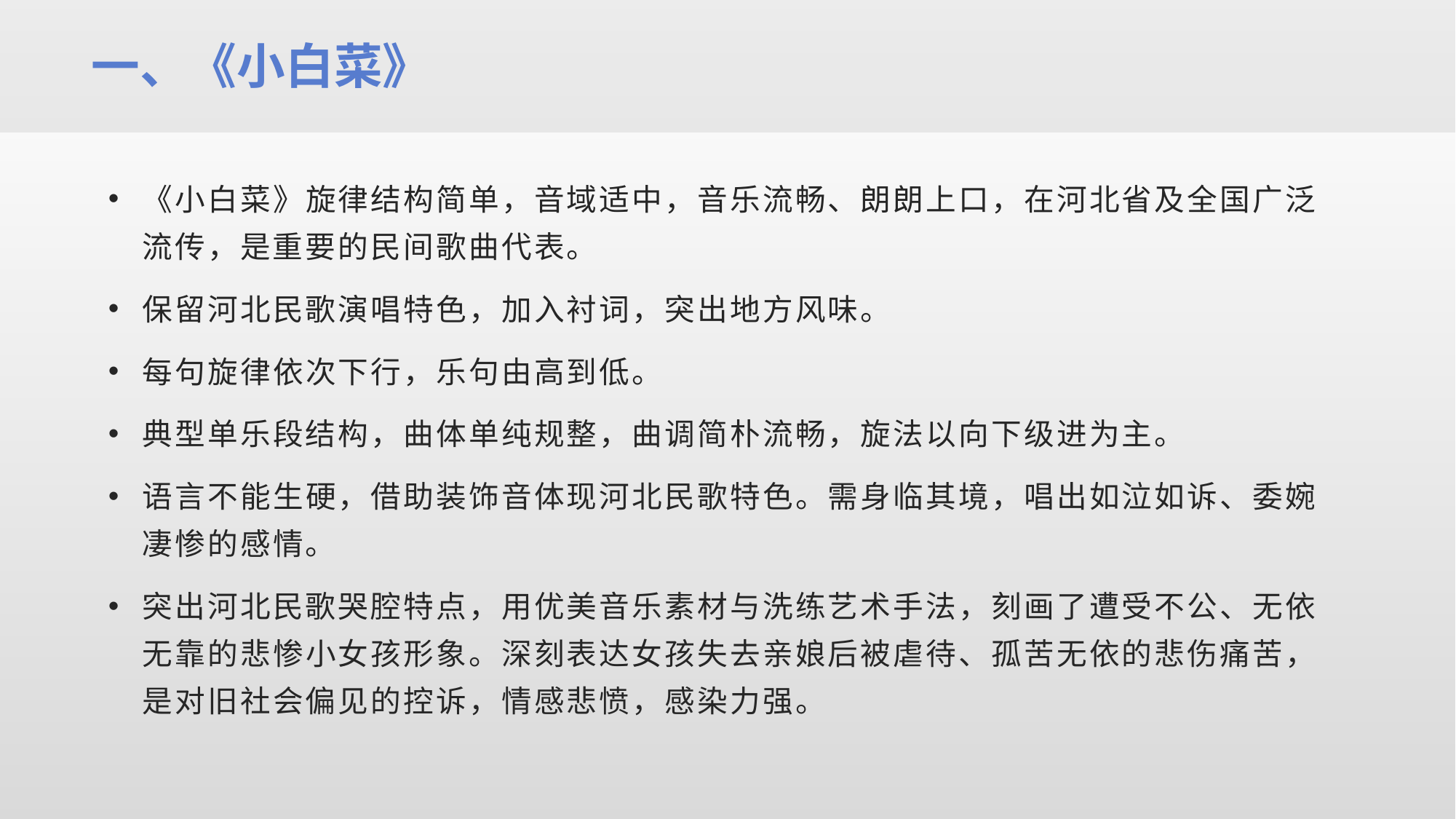

一、《小白菜》
《小白菜》旋律结构简单，音域适中，音乐流畅、朗朗上口，在河北省及全国广泛流传，是重要的民间歌曲代表。
保留河北民歌演唱特色，加入衬词，突出地方风味。
每句旋律依次下行，乐句由高到低。
典型单乐段结构，曲体单纯规整，曲调简朴流畅，旋法以向下级进为主。
语言不能生硬，借助装饰音体现河北民歌特色。需身临其境，唱出如泣如诉、委婉凄惨的感情。
突出河北民歌哭腔特点，用优美音乐素材与洗练艺术手法，刻画了遭受不公、无依无靠的悲惨小女孩形象。深刻表达女孩失去亲娘后被虐待、孤苦无依的悲伤痛苦，是对旧社会偏见的控诉，情感悲愤，感染力强。